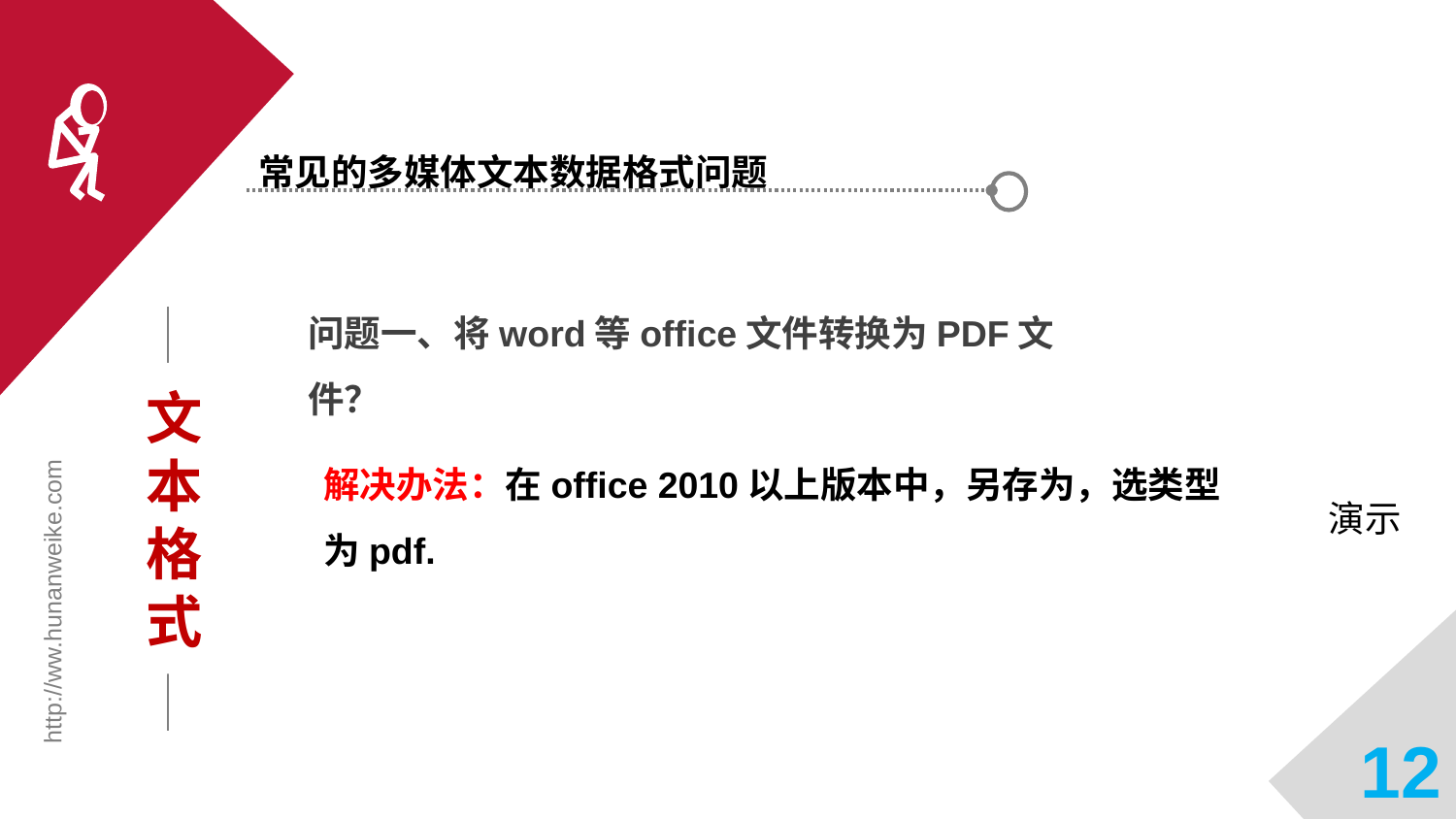

常见的多媒体文本数据格式问题

问题一、将word等office文件转换为PDF文件？
文本格式
解决办法：在office 2010以上版本中，另存为，选类型为pdf.
演示
http://ww.hunanweike.com

12